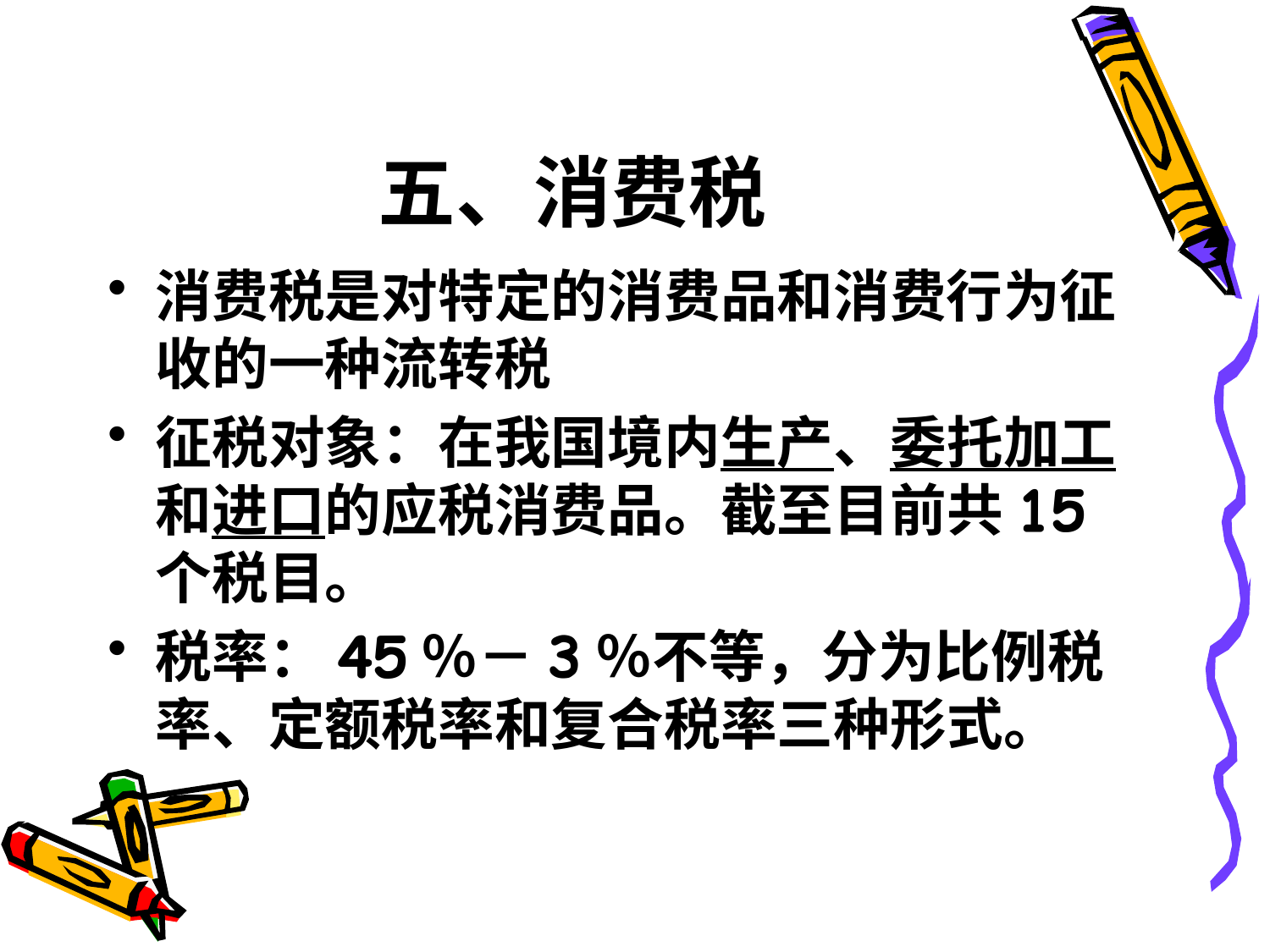

# 五、消费税
消费税是对特定的消费品和消费行为征收的一种流转税
征税对象：在我国境内生产、委托加工和进口的应税消费品。截至目前共15个税目。
税率：45％－3％不等，分为比例税率、定额税率和复合税率三种形式。